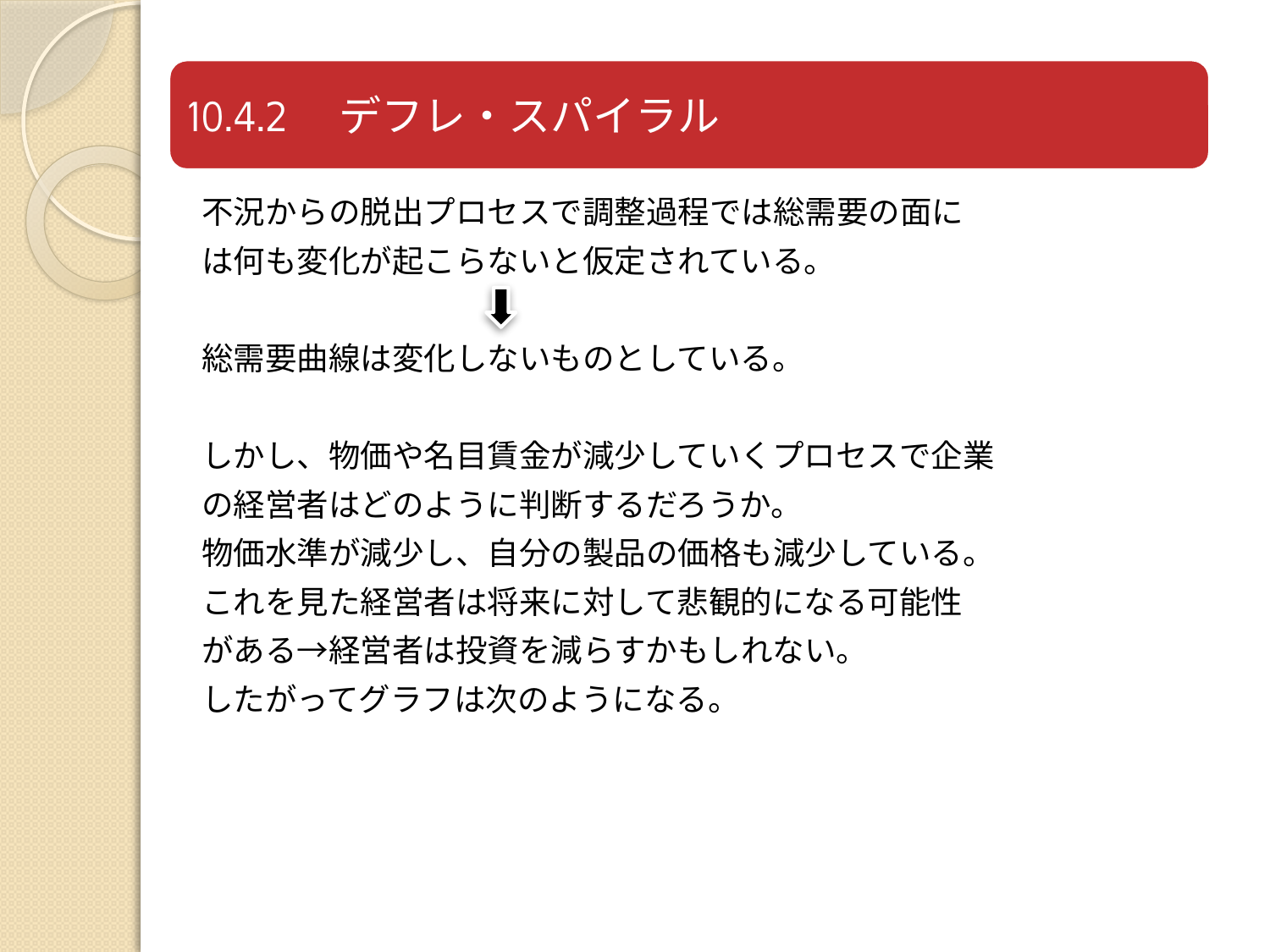

10.4.2　デフレ・スパイラル
不況からの脱出プロセスで調整過程では総需要の面に
は何も変化が起こらないと仮定されている。

総需要曲線は変化しないものとしている。

しかし、物価や名目賃金が減少していくプロセスで企業
の経営者はどのように判断するだろうか。
物価水準が減少し、自分の製品の価格も減少している。
これを見た経営者は将来に対して悲観的になる可能性
がある→経営者は投資を減らすかもしれない。
したがってグラフは次のようになる。